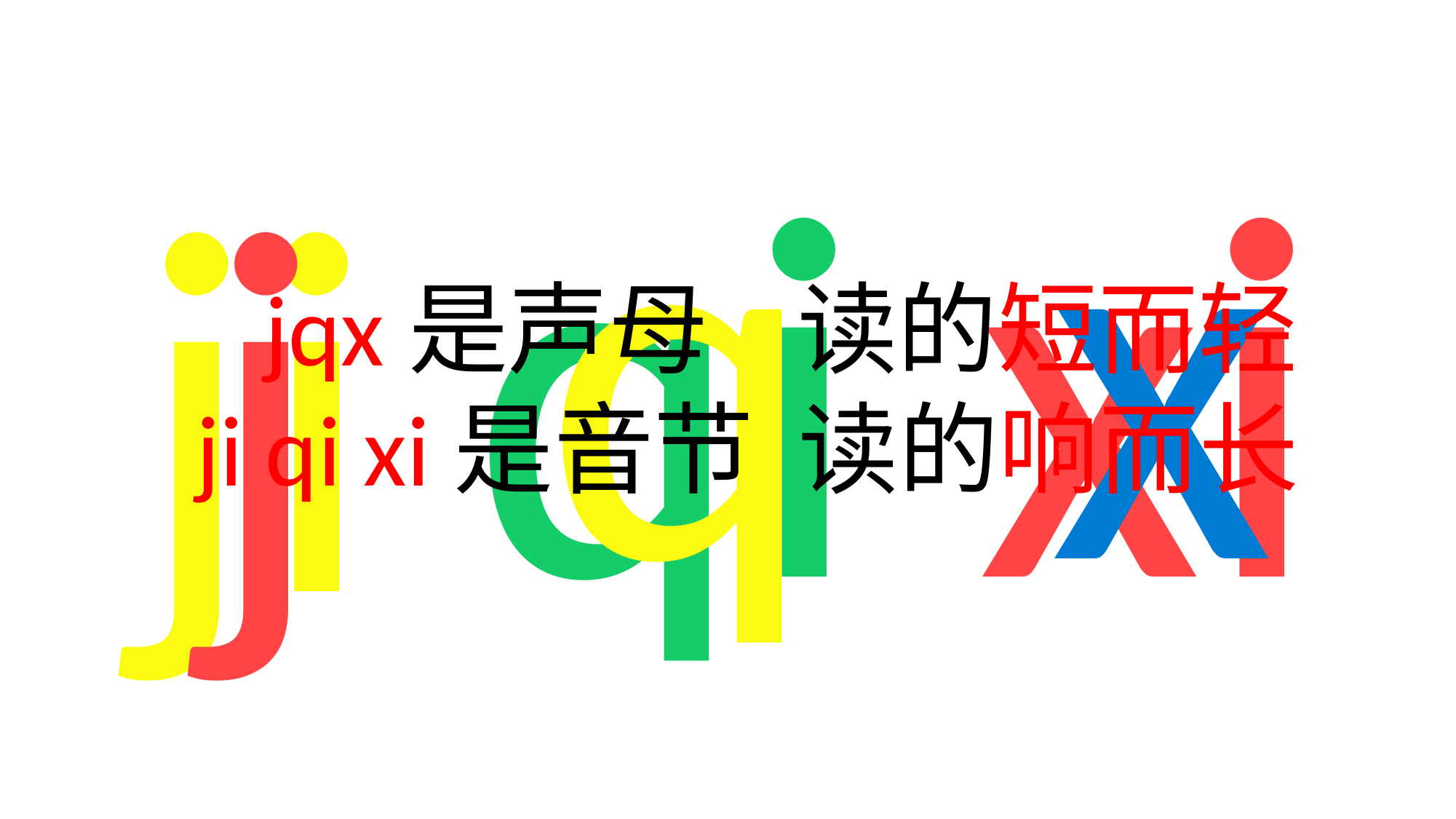

q
x
qi
xi
ji
j
   jqx是声母    读的短而轻
ji qi xi是音节  读的响而长